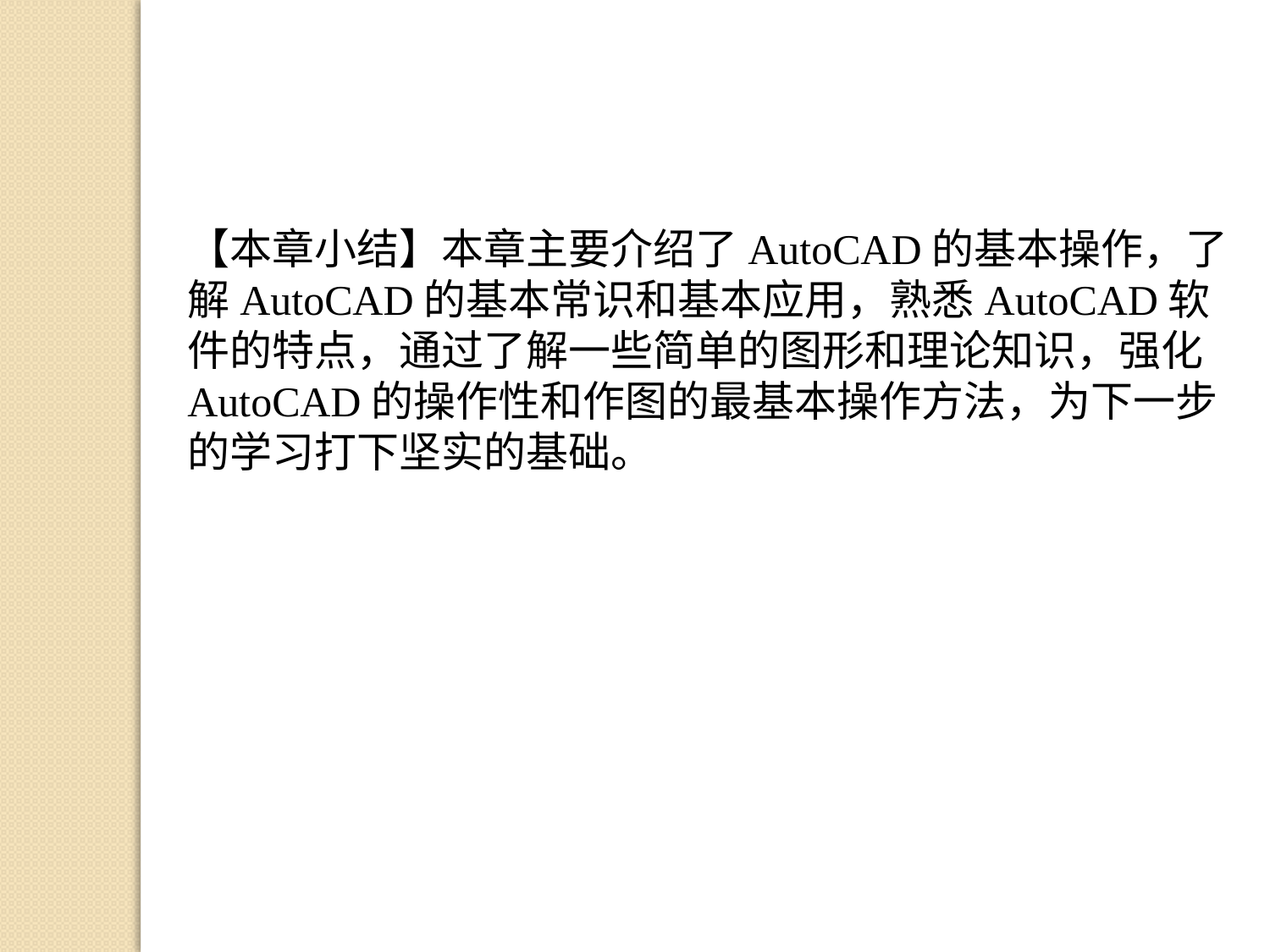

【本章小结】本章主要介绍了AutoCAD的基本操作，了解AutoCAD的基本常识和基本应用，熟悉AutoCAD软件的特点，通过了解一些简单的图形和理论知识，强化AutoCAD的操作性和作图的最基本操作方法，为下一步的学习打下坚实的基础。